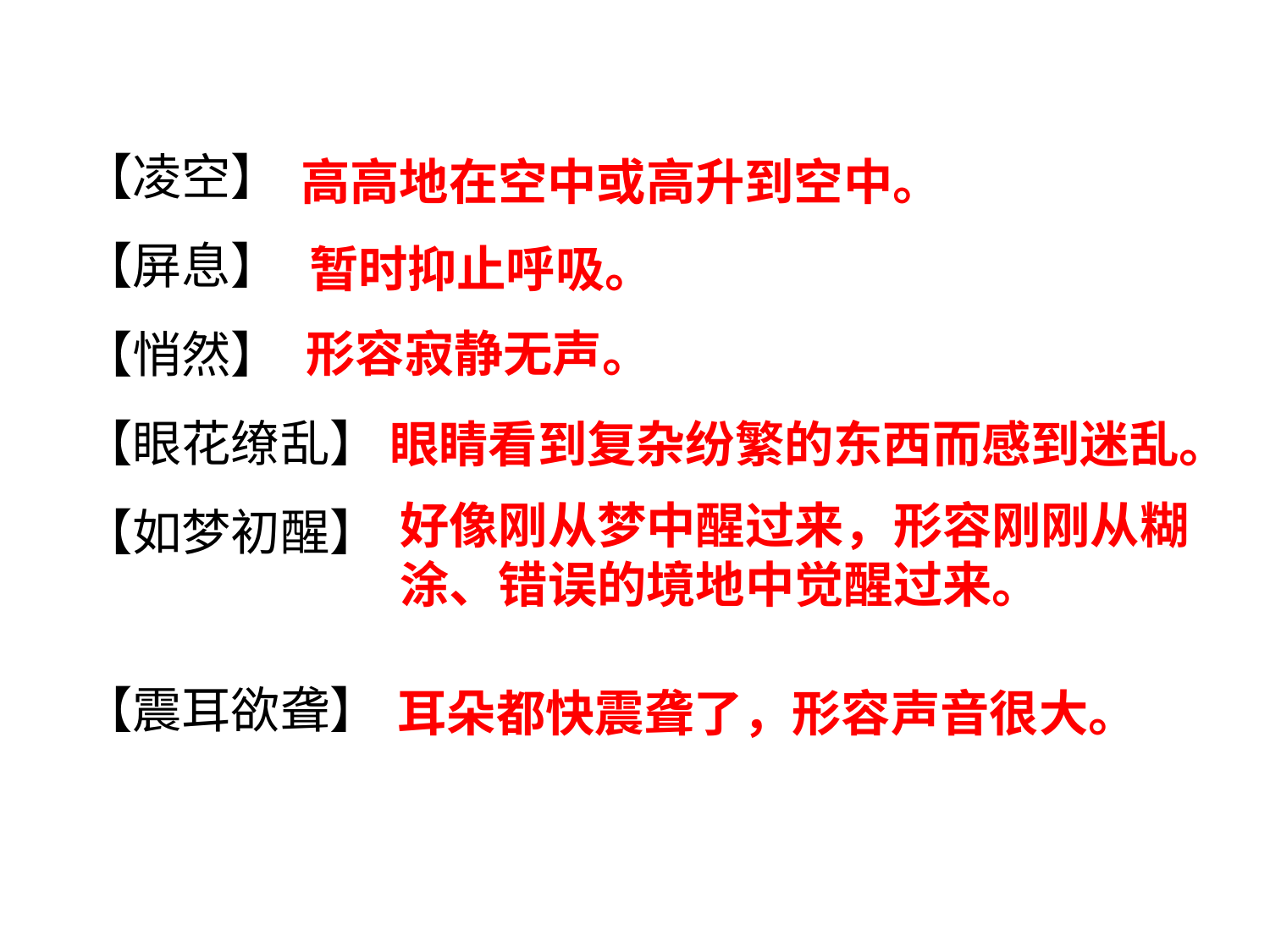

【凌空】
【屏息】
【悄然】
【眼花缭乱】
【如梦初醒】

【震耳欲聋】

高高地在空中或高升到空中。
暂时抑止呼吸。
形容寂静无声。
眼睛看到复杂纷繁的东西而感到迷乱。
好像刚从梦中醒过来，形容刚刚从糊
涂、错误的境地中觉醒过来。
耳朵都快震聋了，形容声音很大。